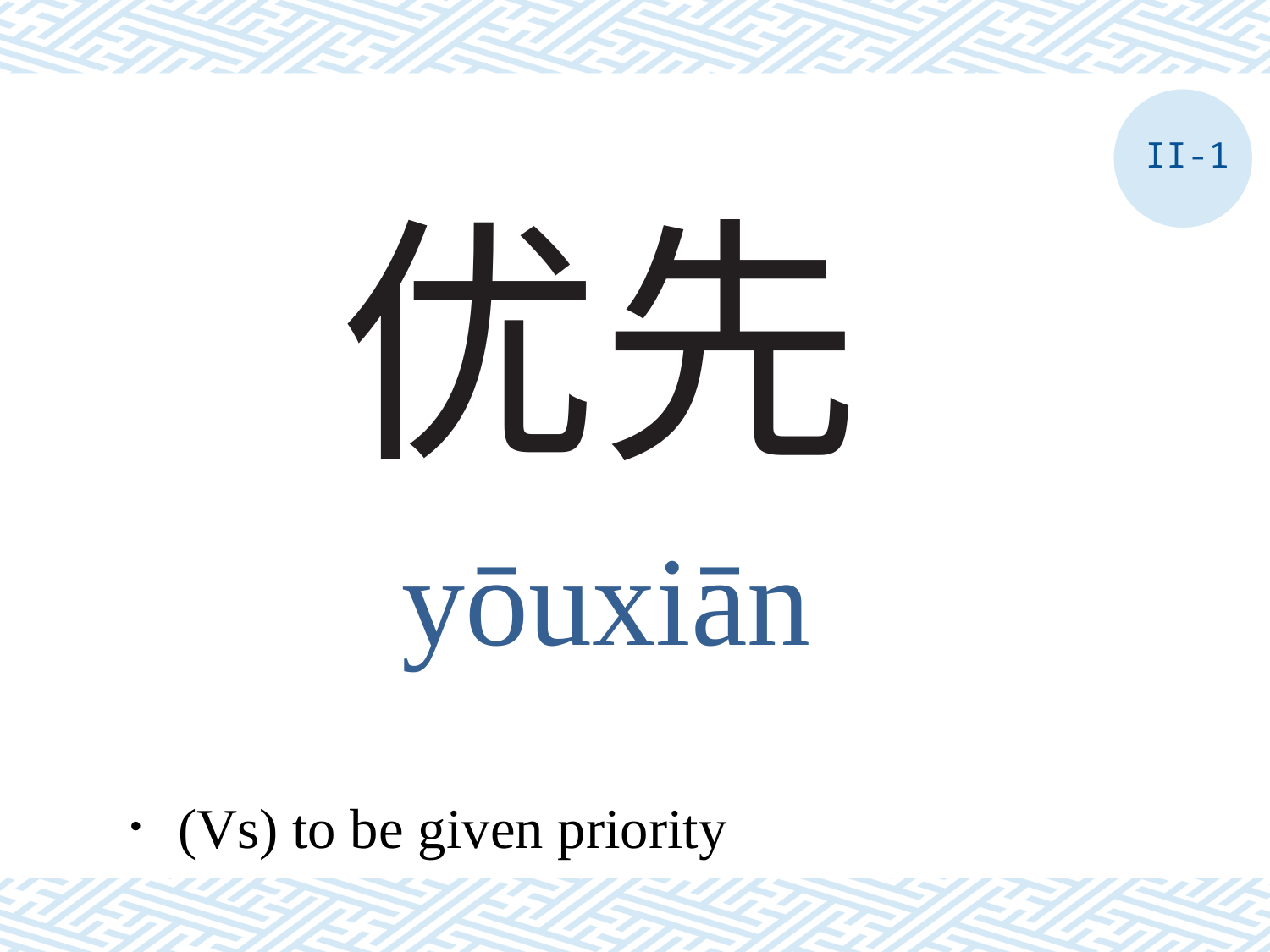

II-1

# 优先
yōuxiān
．(Vs) to be given priority